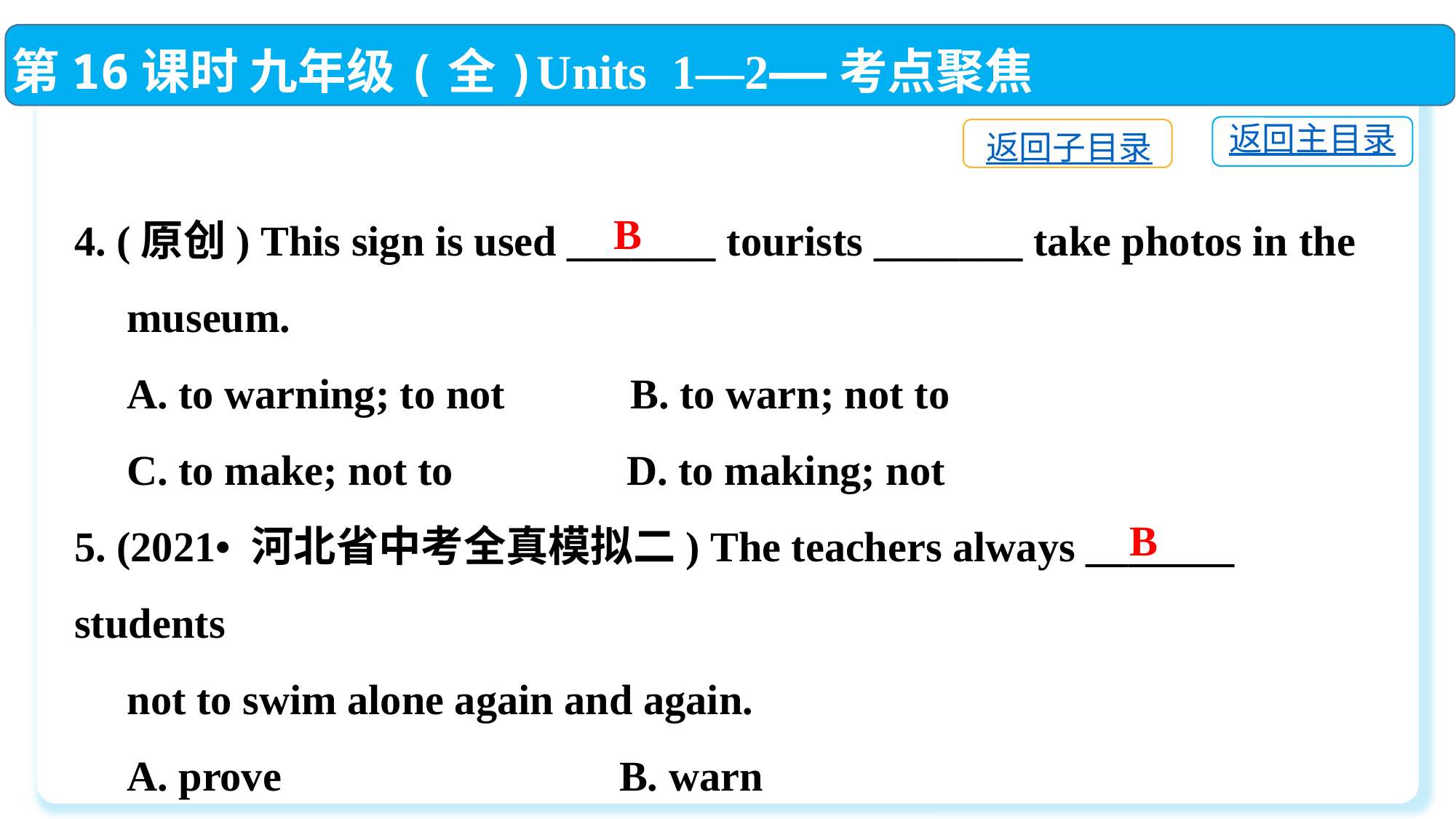

第16课时 九年级(全)Units  1—2——考点聚焦

返回主目录

返回子目录
4. (原创) This sign is used _______ tourists _______ take photos in the
     museum.
     A. to warning; to not 	 B. to warn; not to
     C. to make; not to	           D. to making; not
5. (2021• 河北省中考全真模拟二) The teachers always _______ students
     not to swim alone again and again.
     A. prove	                               B. warn
     C. explain	                     D. allow
B

B